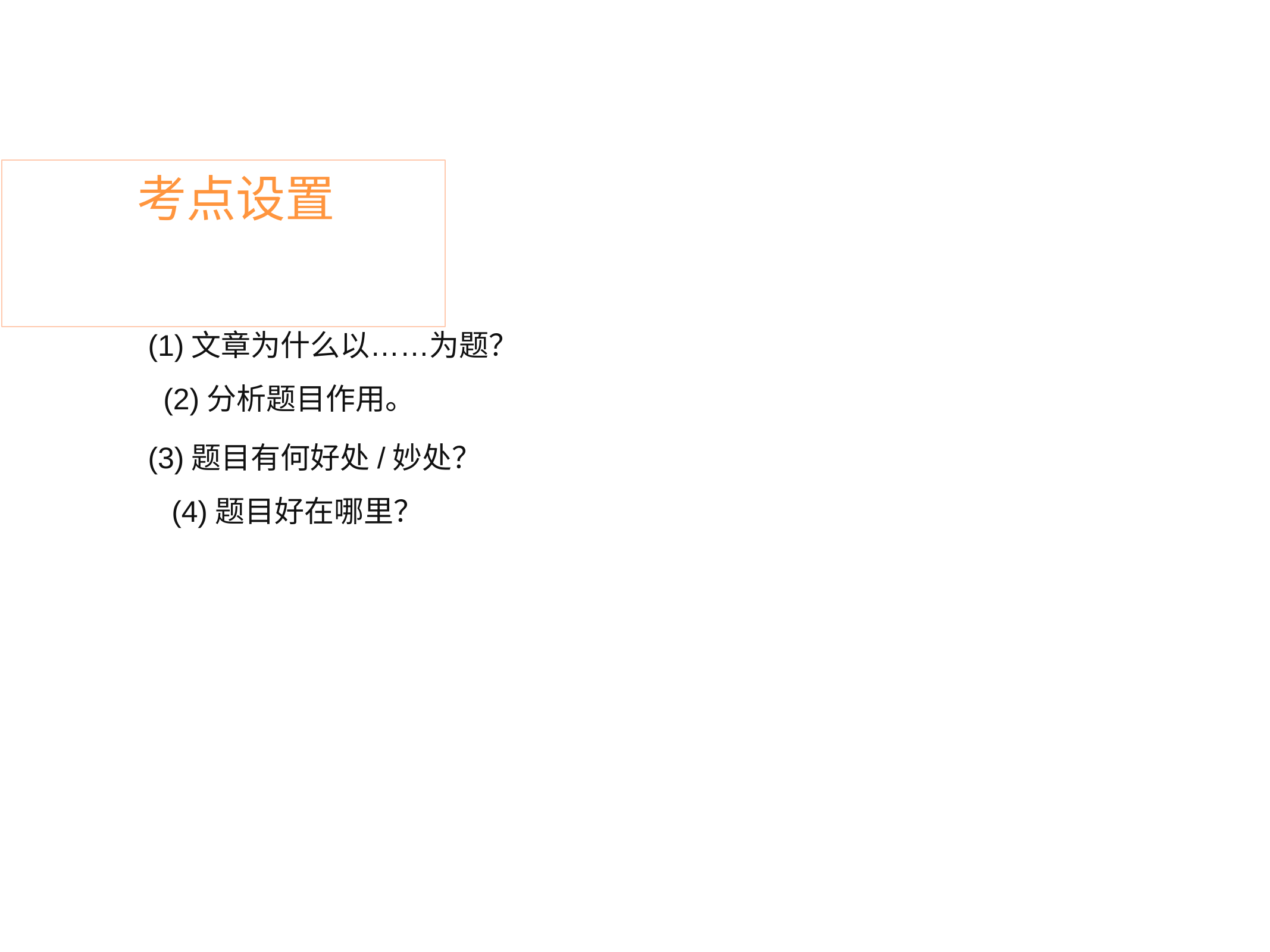

# 考点设置
(1)文章为什么以……为题？  (2)分析题目作用。
(3)题目有何好处/妙处？  (4)题目好在哪里？